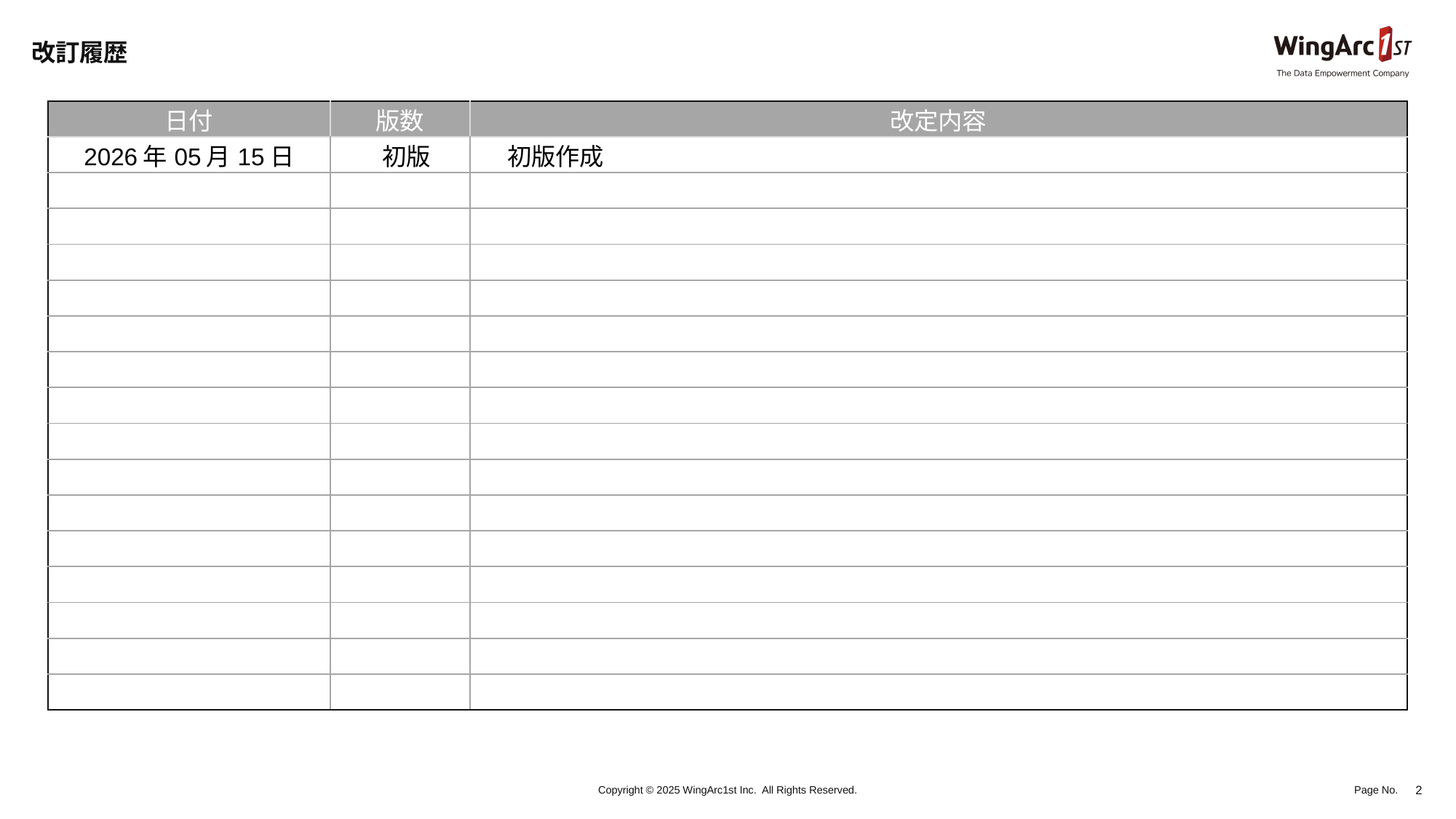

# 改訂履歴
| 日付 | 版数 | 改定内容 |
| --- | --- | --- |
| 2026年05月15日 | 初版 | 初版作成 |
|  |  |  |
|  |  |  |
|  |  |  |
|  |  |  |
|  |  |  |
|  |  |  |
|  |  |  |
|  |  |  |
|  |  |  |
|  |  |  |
|  |  |  |
|  |  |  |
|  |  |  |
|  |  |  |
|  |  |  |
Copyright © 2025 WingArc1st Inc.  All Rights Reserved.
2